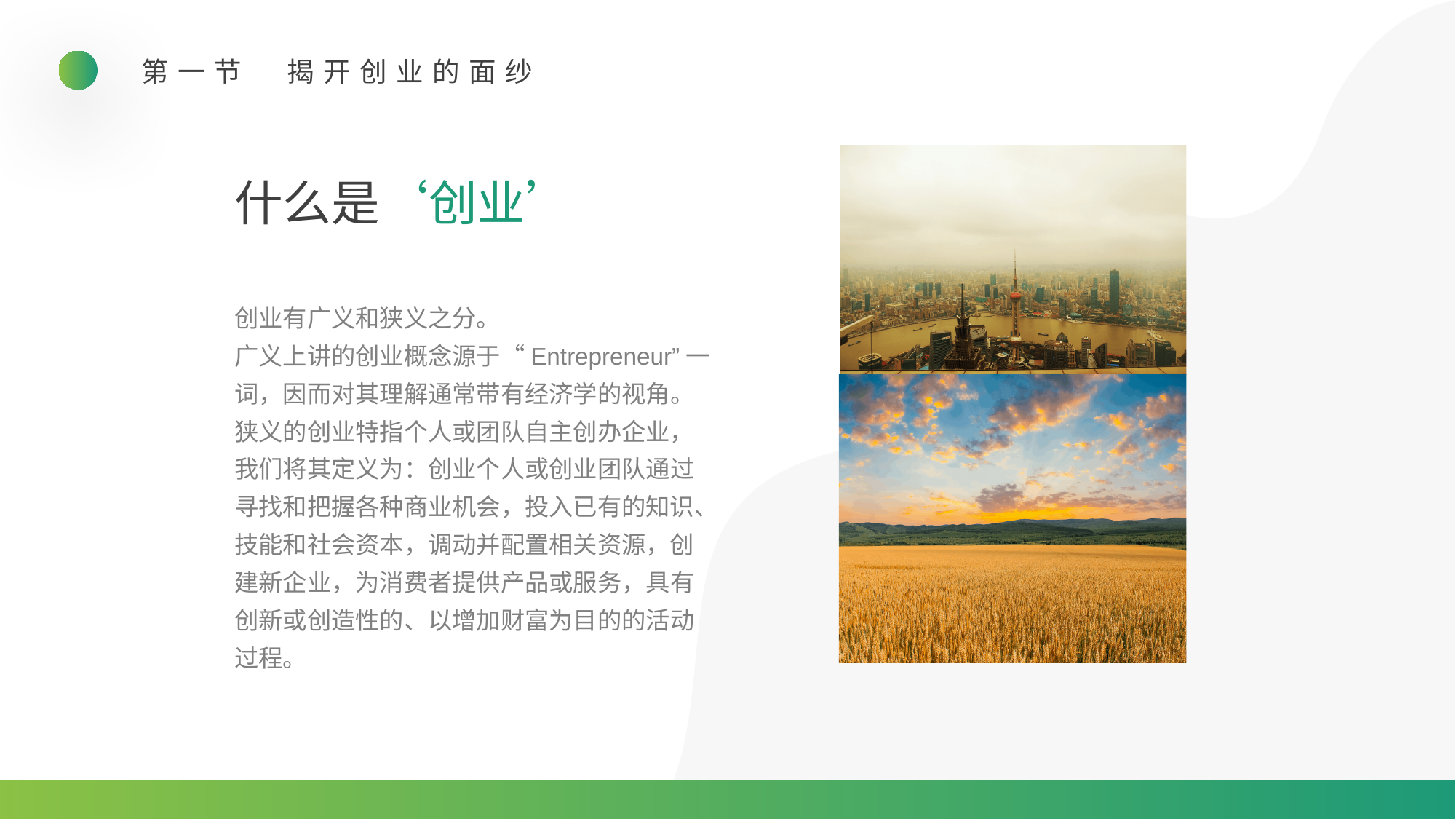

第一节　揭开创业的面纱

什么是‘创业’
创业有广义和狭义之分。
广义上讲的创业概念源于“Entrepreneur”一词，因而对其理解通常带有经济学的视角。
狭义的创业特指个人或团队自主创办企业，我们将其定义为：创业个人或创业团队通过寻找和把握各种商业机会，投入已有的知识、技能和社会资本，调动并配置相关资源，创建新企业，为消费者提供产品或服务，具有创新或创造性的、以增加财富为目的的活动过程。